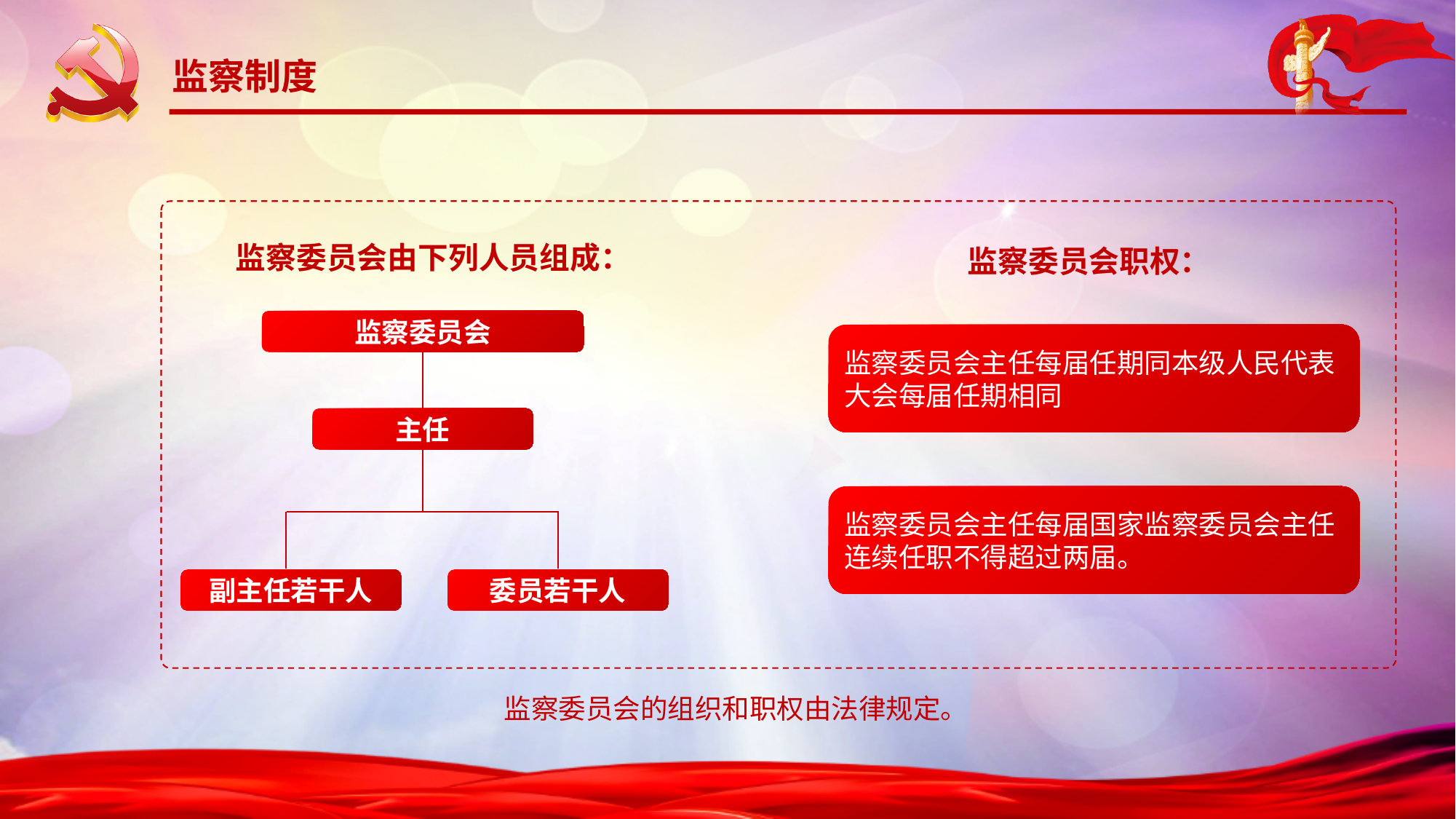

监察制度

监察委员会由下列人员组成：
监察委员会职权：
监察委员会
监察委员会主任每届任期同本级人民代表大会每届任期相同
主任
监察委员会主任每届国家监察委员会主任连续任职不得超过两届。
副主任若干人
委员若干人
监察委员会的组织和职权由法律规定。